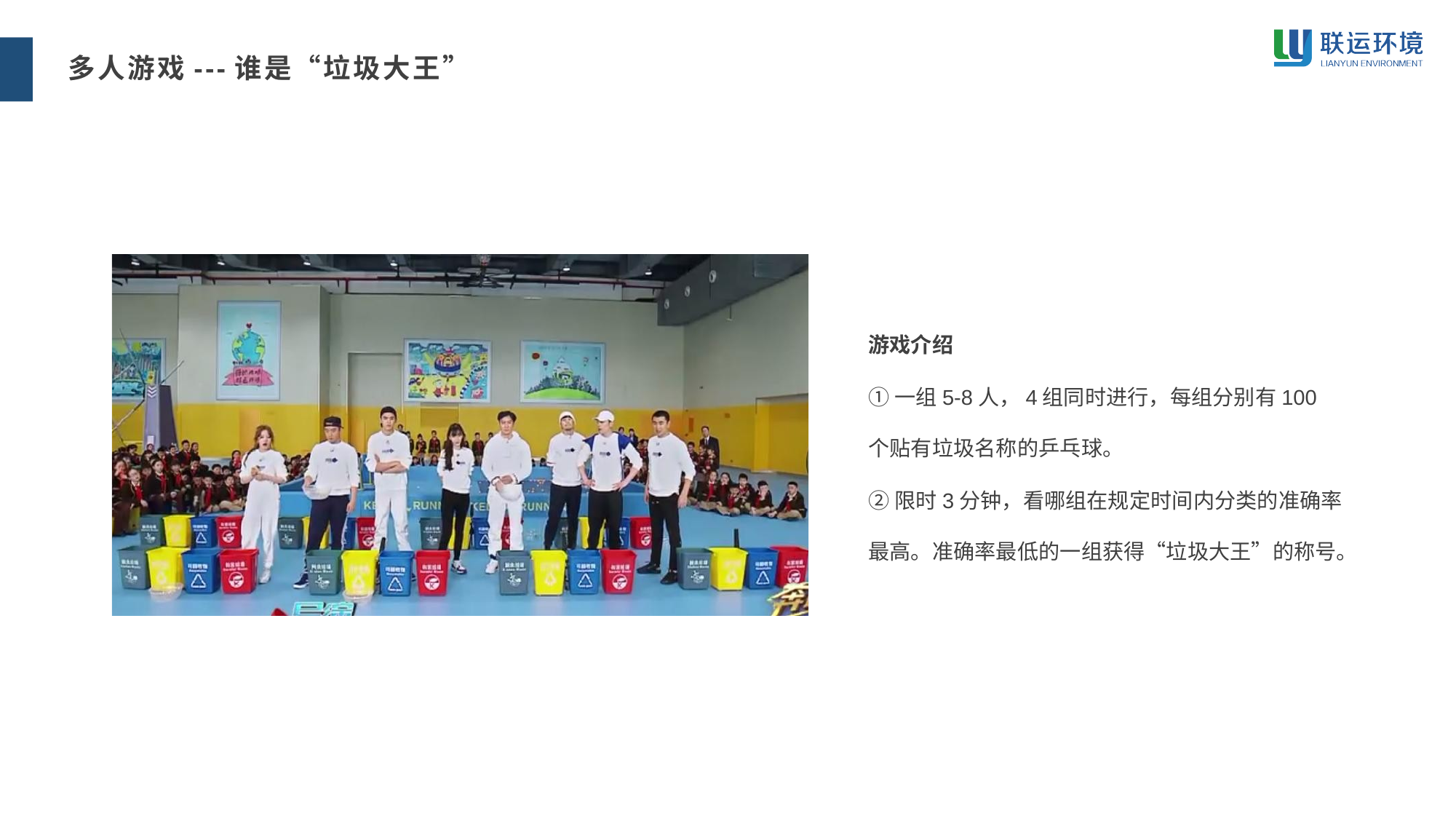

多人游戏---谁是“垃圾大王”

游戏介绍
①一组5-8人，4组同时进行，每组分别有100个贴有垃圾名称的乒乓球。
②限时3分钟，看哪组在规定时间内分类的准确率最高。准确率最低的一组获得“垃圾大王”的称号。